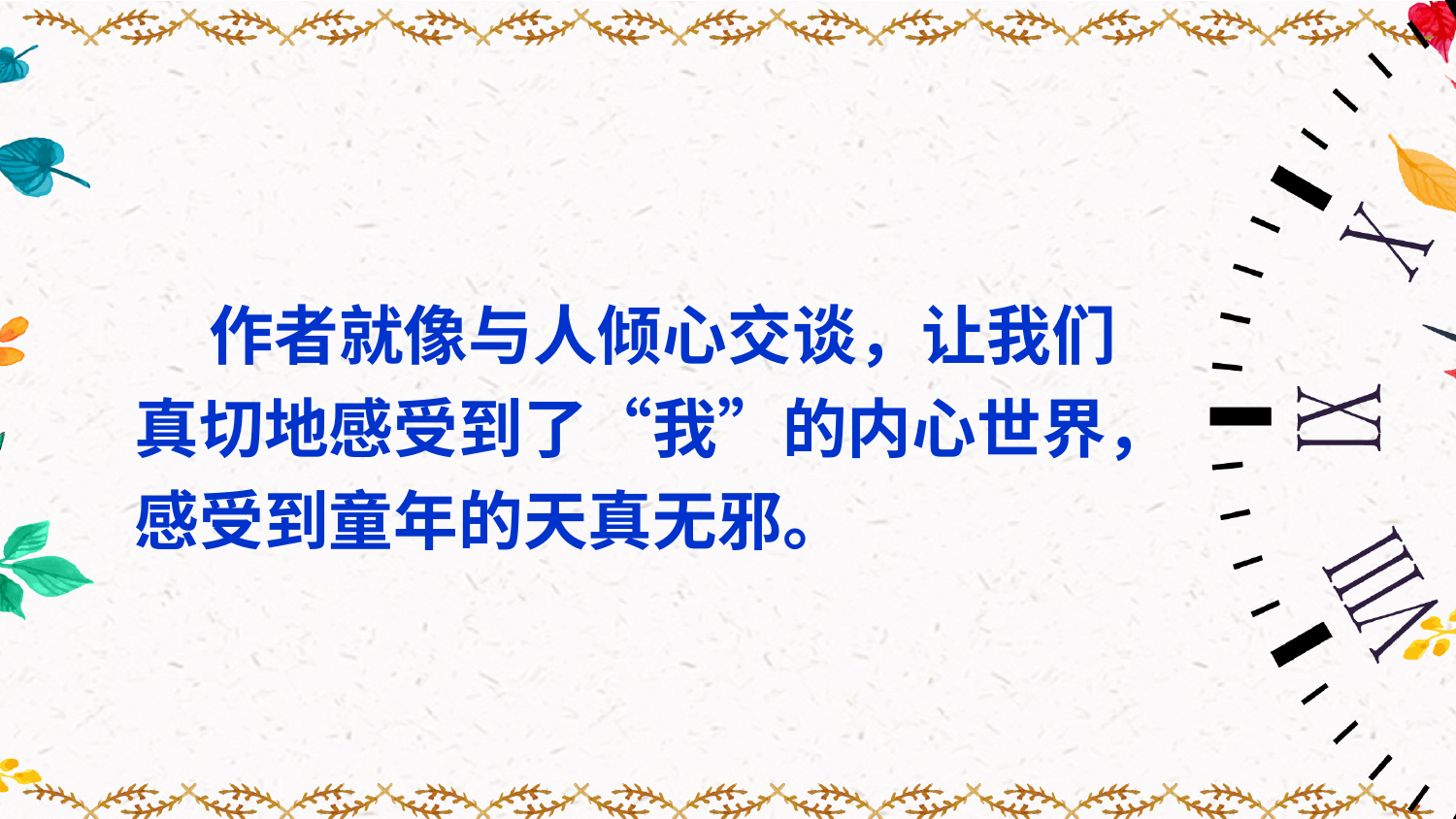

作者就像与人倾心交谈，让我们真切地感受到了“我”的内心世界，感受到童年的天真无邪。